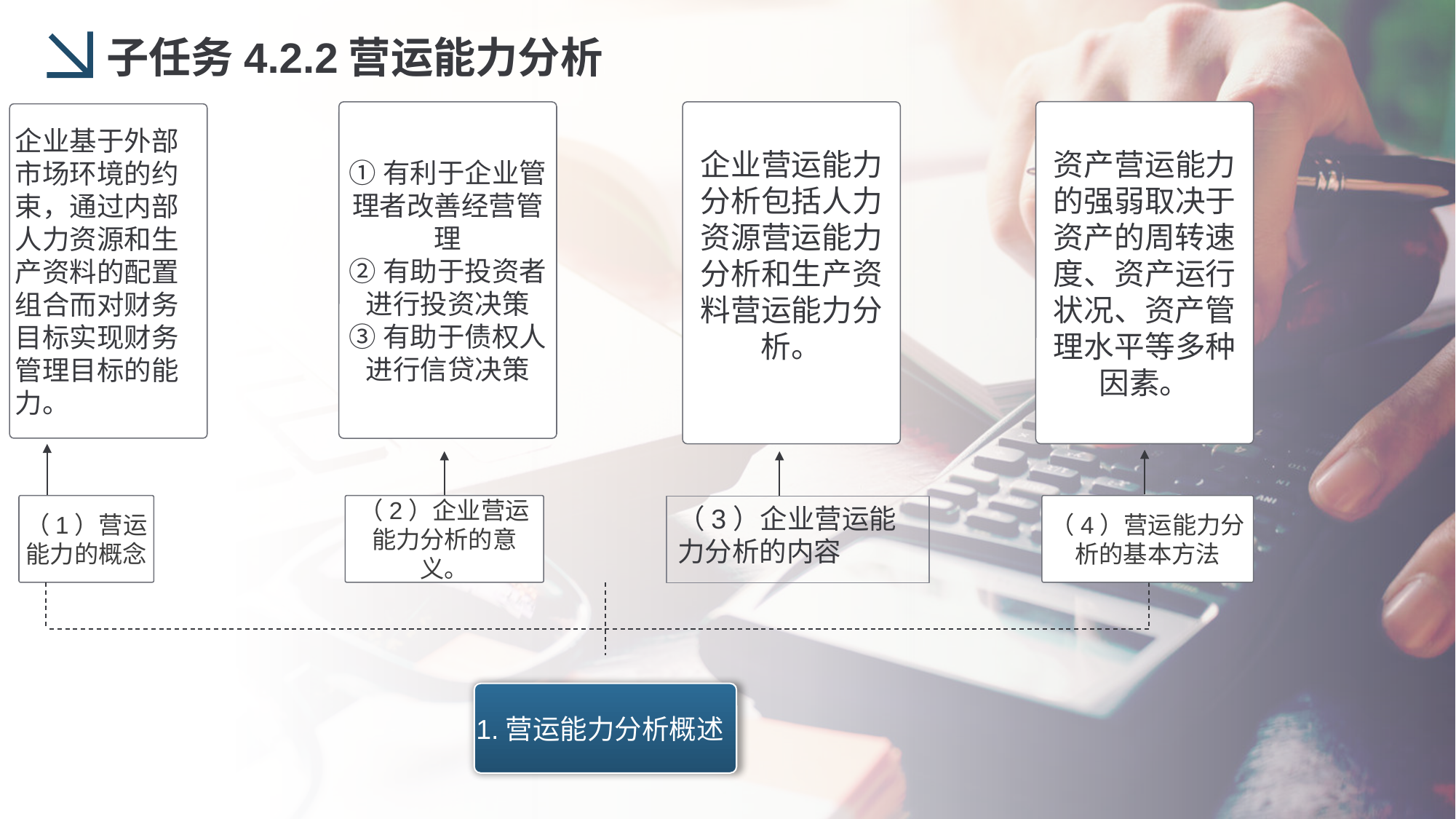

子任务4.2.2营运能力分析

资产营运能力的强弱取决于资产的周转速度、资产运行状况、资产管理水平等多种因素。
①有利于企业管理者改善经营管理
②有助于投资者进行投资决策
③有助于债权人进行信贷决策
企业营运能力分析包括人力资源营运能力分析和生产资料营运能力分析。

企业基于外部市场环境的约束，通过内部人力资源和生产资料的配置组合而对财务目标实现财务管理目标的能力。
（1）营运能力的概念
（2）企业营运能力分析的意义。
（4）营运能力分析的基本方法
（3）企业营运能力分析的内容
1.营运能力分析概述